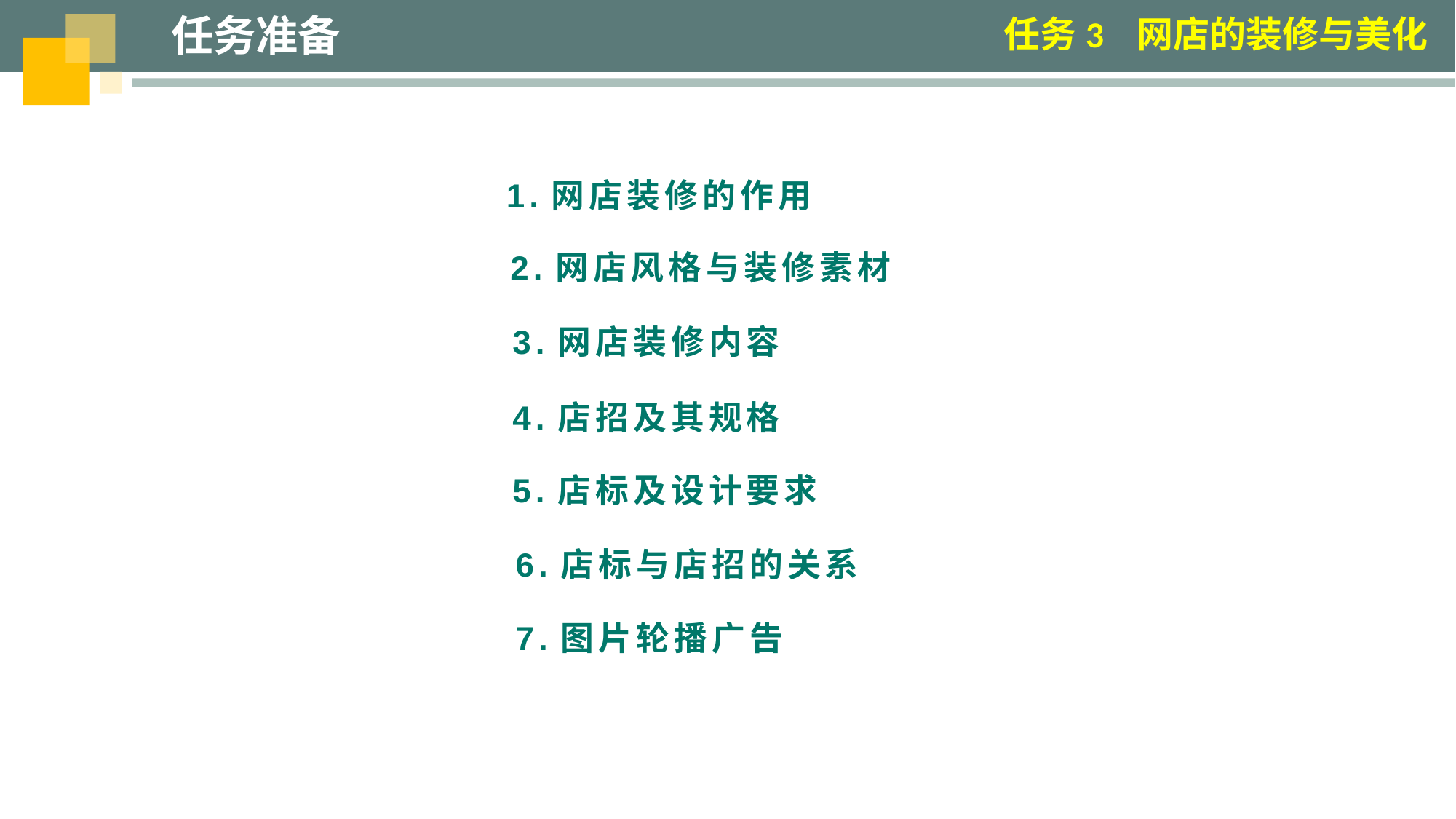

任务准备

任务3   网店的装修与美化
1.网店装修的作用
2.网店风格与装修素材
3.网店装修内容
4.店招及其规格
5.店标及设计要求
6.店标与店招的关系
7.图片轮播广告